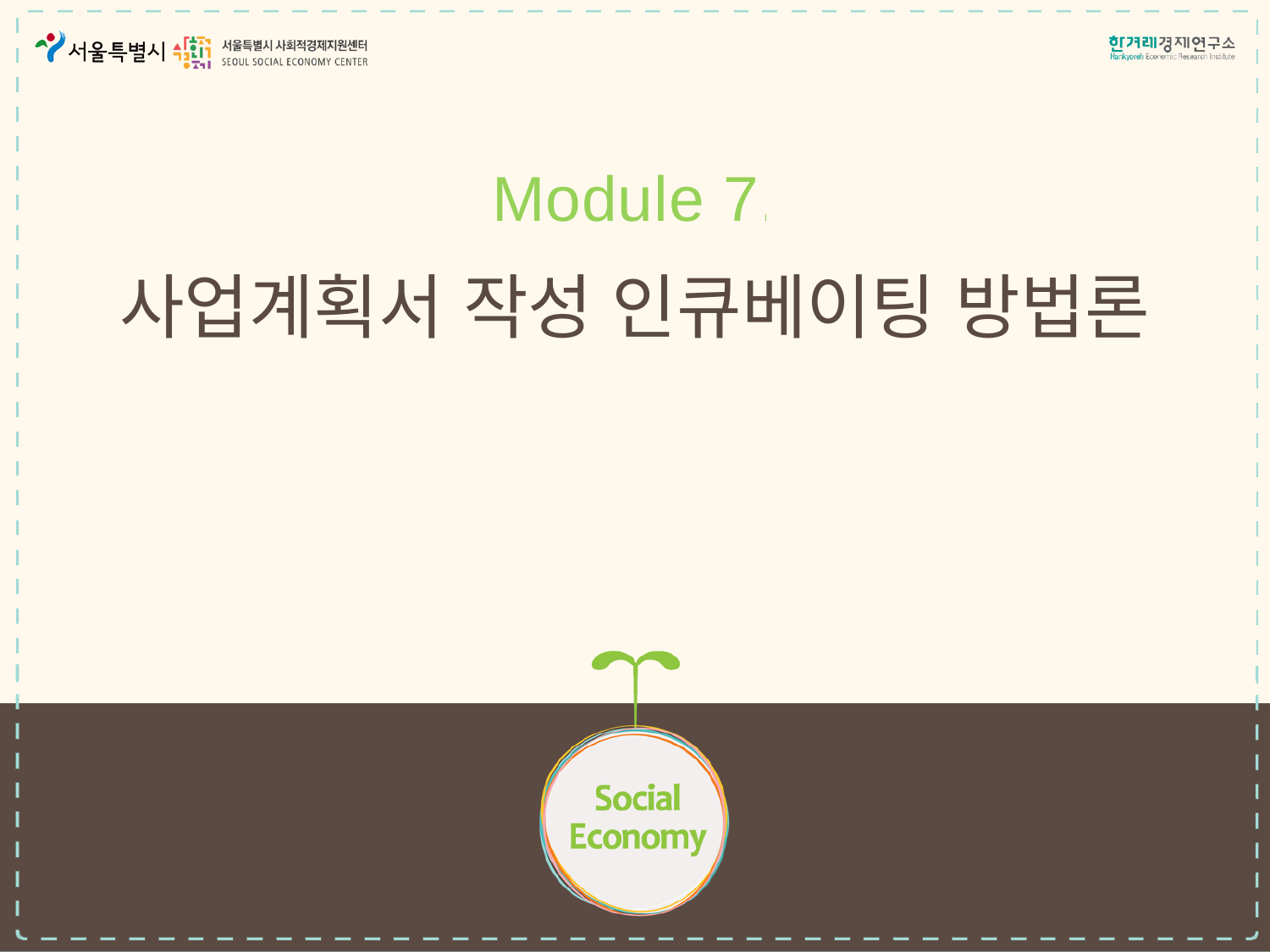

Module 7.
# 사업계획서 작성 인큐베이팅 방법론